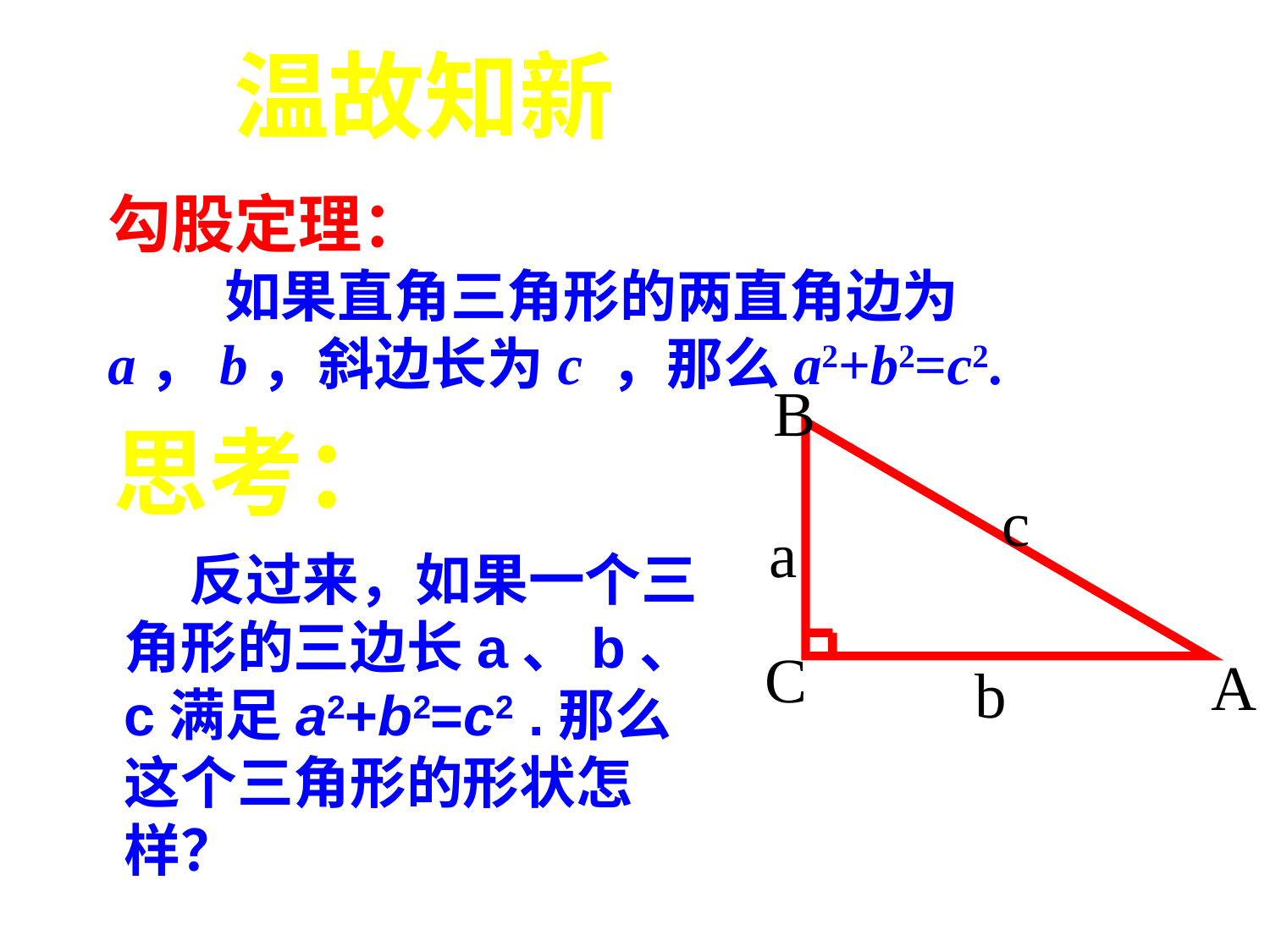

温故知新
勾股定理：
        如果直角三角形的两直角边为a，b，斜边长为c ，那么a2+b2=c2.
B

c
a
C

A
b
思考：
    反过来，如果一个三角形的三边长a、b、c满足a2+b2=c2 .那么这个三角形的形状怎样？